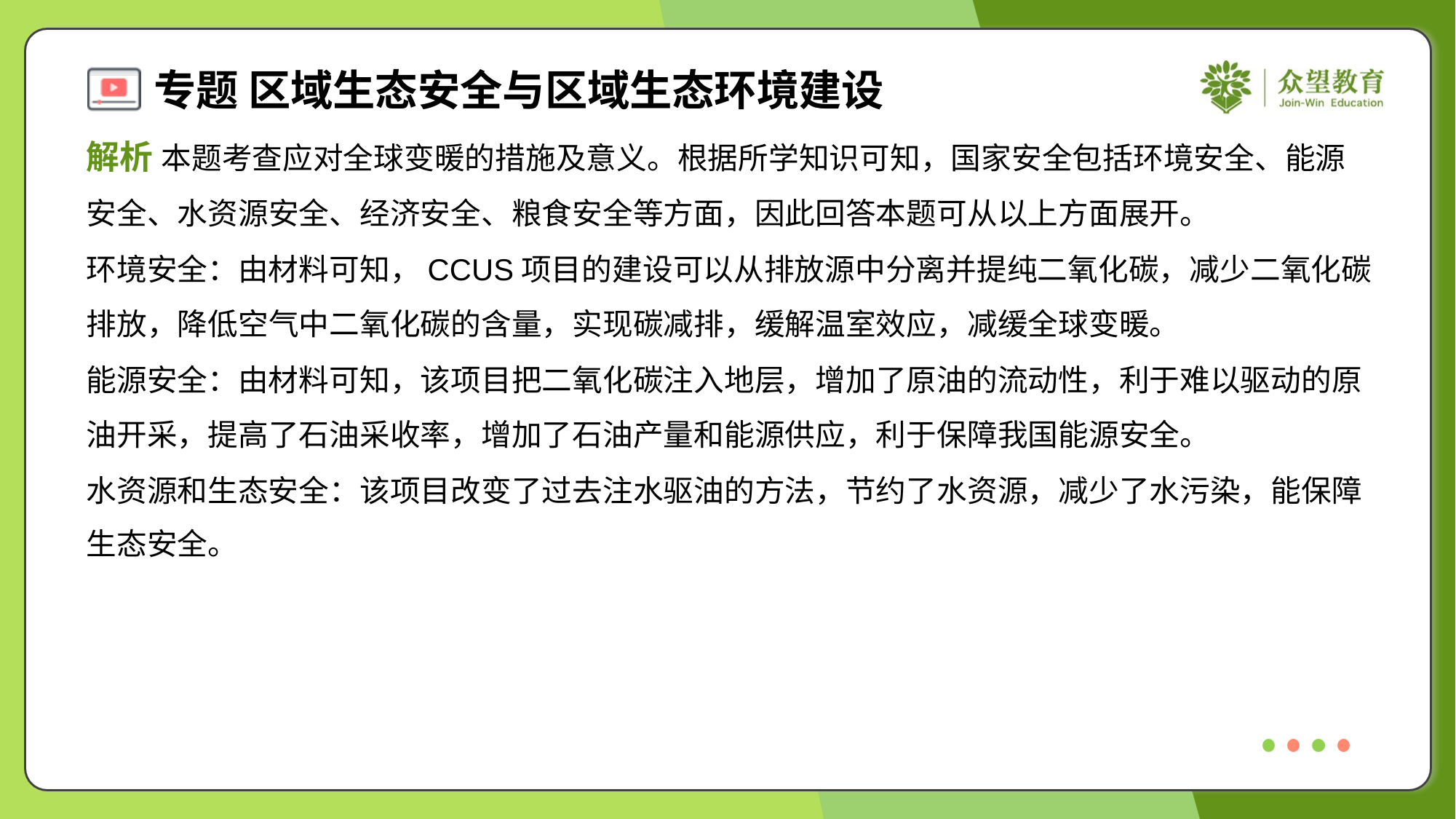

解析 本题考查应对全球变暖的措施及意义。根据所学知识可知，国家安全包括环境安全、能源
安全、水资源安全、经济安全、粮食安全等方面，因此回答本题可从以上方面展开。
环境安全：由材料可知，CCUS项目的建设可以从排放源中分离并提纯二氧化碳，减少二氧化碳
排放，降低空气中二氧化碳的含量，实现碳减排，缓解温室效应，减缓全球变暖。
能源安全：由材料可知，该项目把二氧化碳注入地层，增加了原油的流动性，利于难以驱动的原
油开采，提高了石油采收率，增加了石油产量和能源供应，利于保障我国能源安全。
水资源和生态安全：该项目改变了过去注水驱油的方法，节约了水资源，减少了水污染，能保障
生态安全。